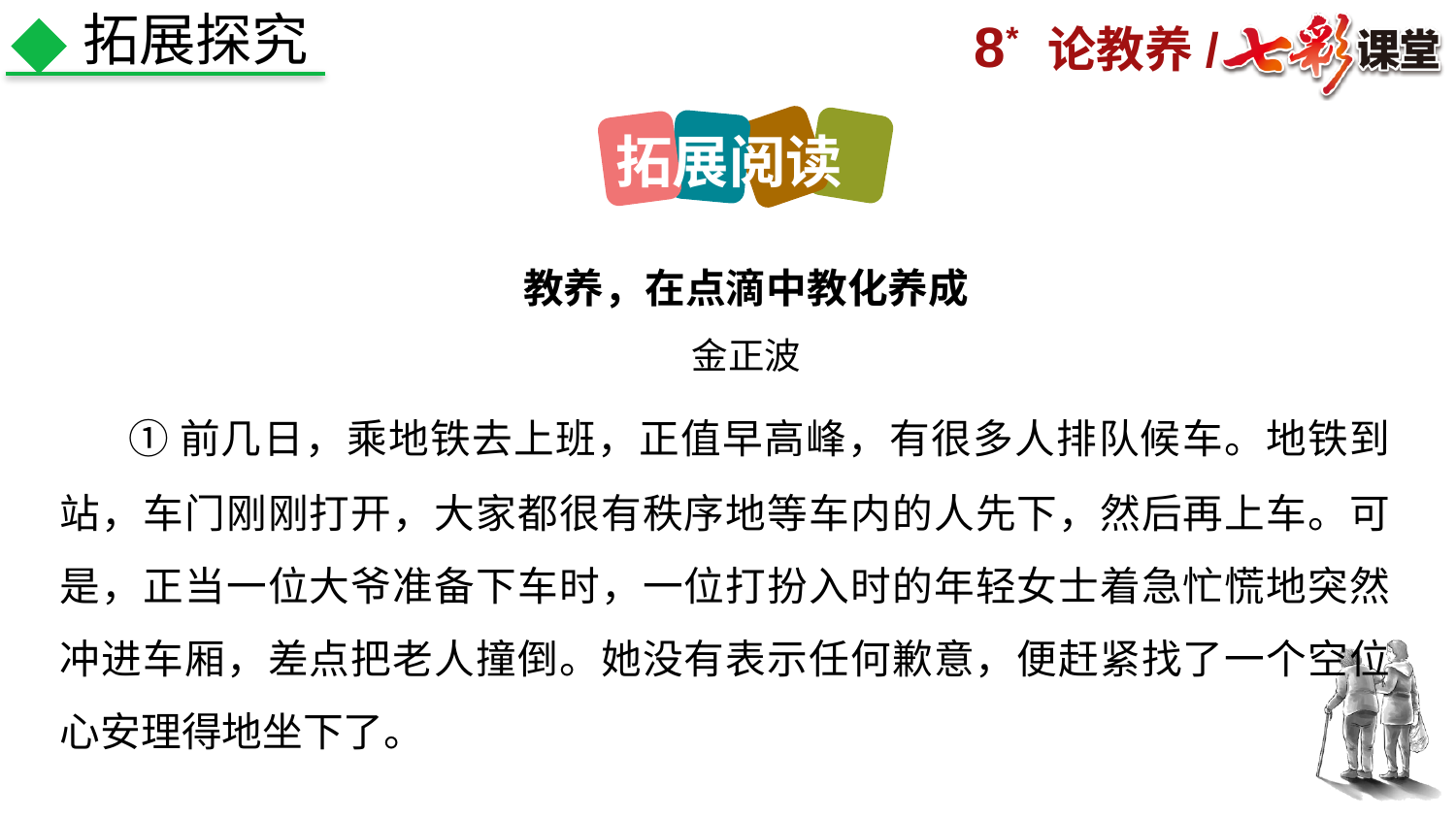

拓展探究

拓展阅读

教养，在点滴中教化养成
金正波
  ①前几日，乘地铁去上班，正值早高峰，有很多人排队候车。地铁到站，车门刚刚打开，大家都很有秩序地等车内的人先下，然后再上车。可是，正当一位大爷准备下车时，一位打扮入时的年轻女士着急忙慌地突然冲进车厢，差点把老人撞倒。她没有表示任何歉意，便赶紧找了一个空位心安理得地坐下了。